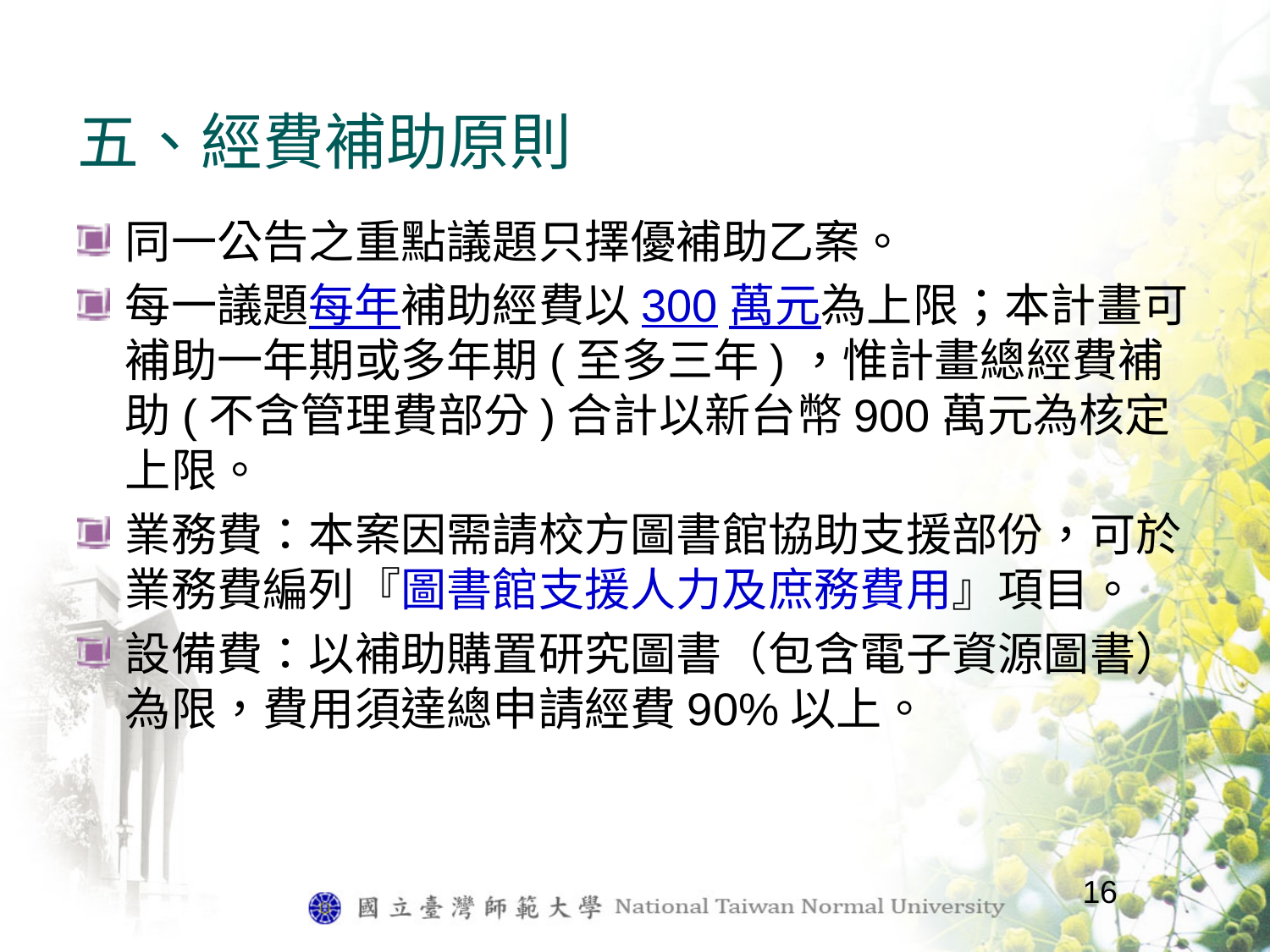

# 五、經費補助原則
同一公告之重點議題只擇優補助乙案。
每一議題每年補助經費以300萬元為上限；本計畫可補助一年期或多年期(至多三年)，惟計畫總經費補助(不含管理費部分)合計以新台幣900萬元為核定上限。
業務費：本案因需請校方圖書館協助支援部份，可於業務費編列『圖書館支援人力及庶務費用』項目。
設備費：以補助購置研究圖書（包含電子資源圖書）為限，費用須達總申請經費90%以上。